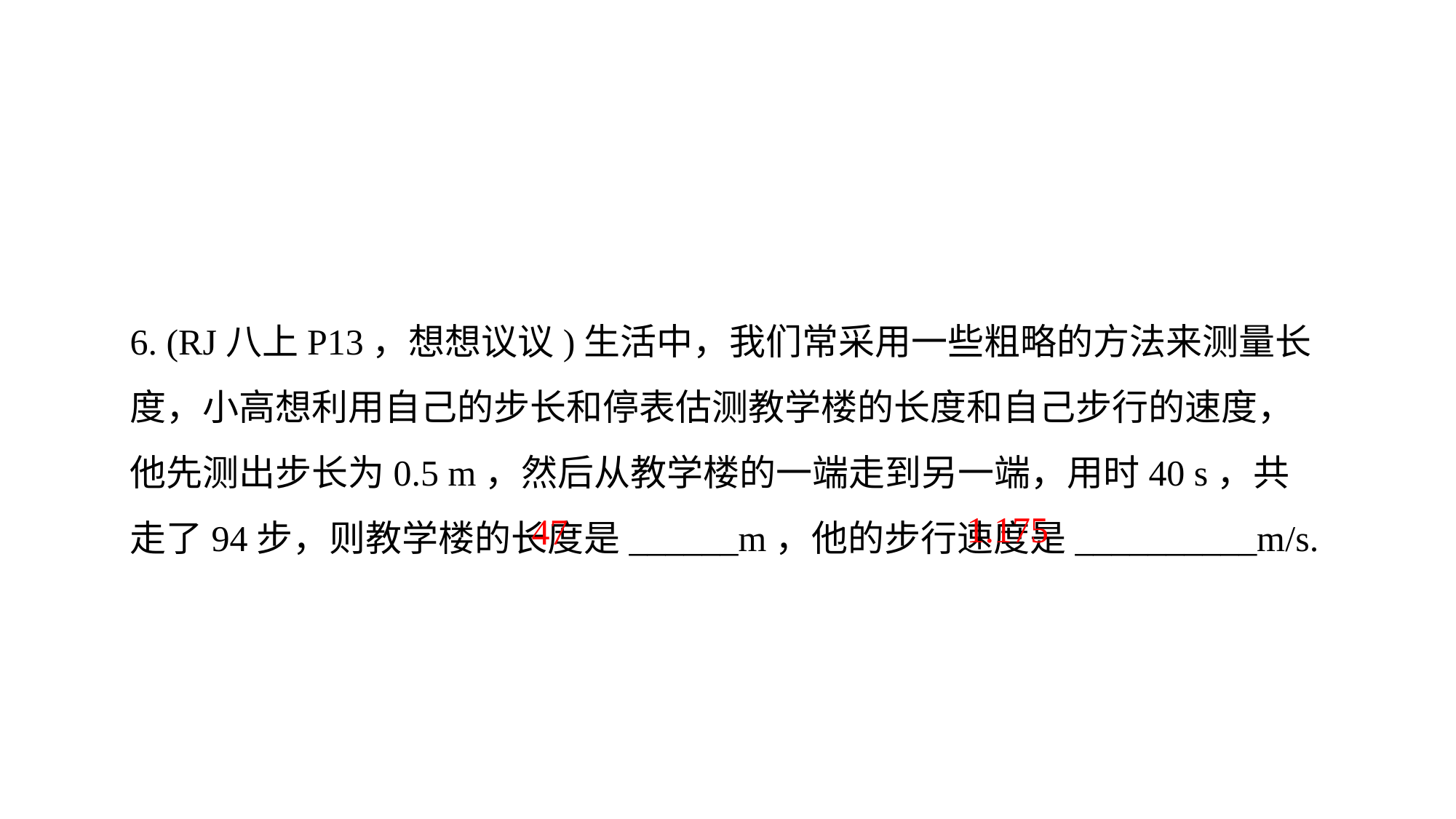

6. (RJ八上P13，想想议议)生活中，我们常采用一些粗略的方法来测量长度，小高想利用自己的步长和停表估测教学楼的长度和自己步行的速度，他先测出步长为0.5 m，然后从教学楼的一端走到另一端，用时40 s，共走了94步，则教学楼的长度是______m，他的步行速度是__________m/s.
47
1.175